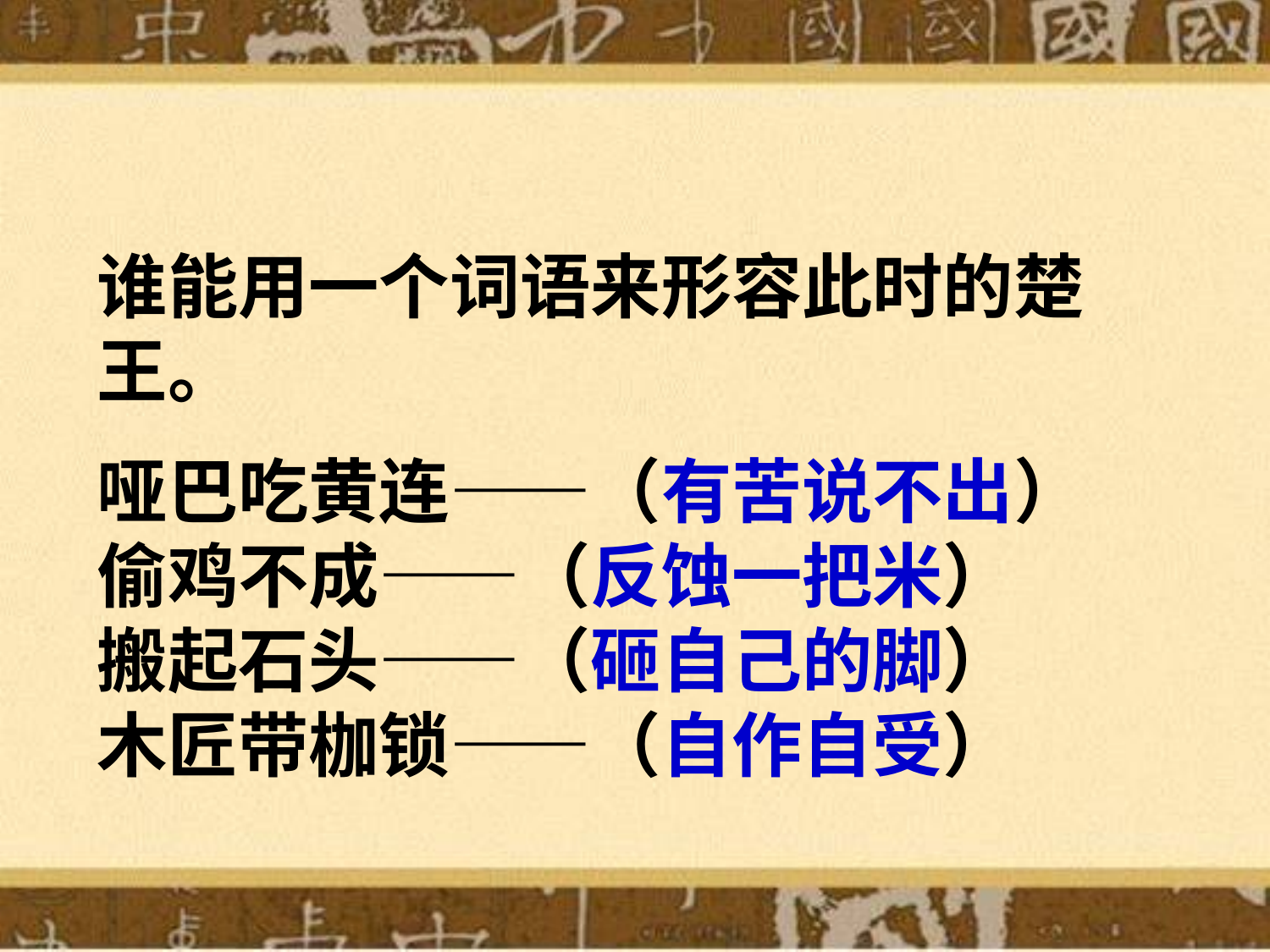

谁能用一个词语来形容此时的楚王。
哑巴吃黄连——（有苦说不出）
偷鸡不成——（反蚀一把米）
搬起石头——（砸自己的脚）
木匠带枷锁——（自作自受）